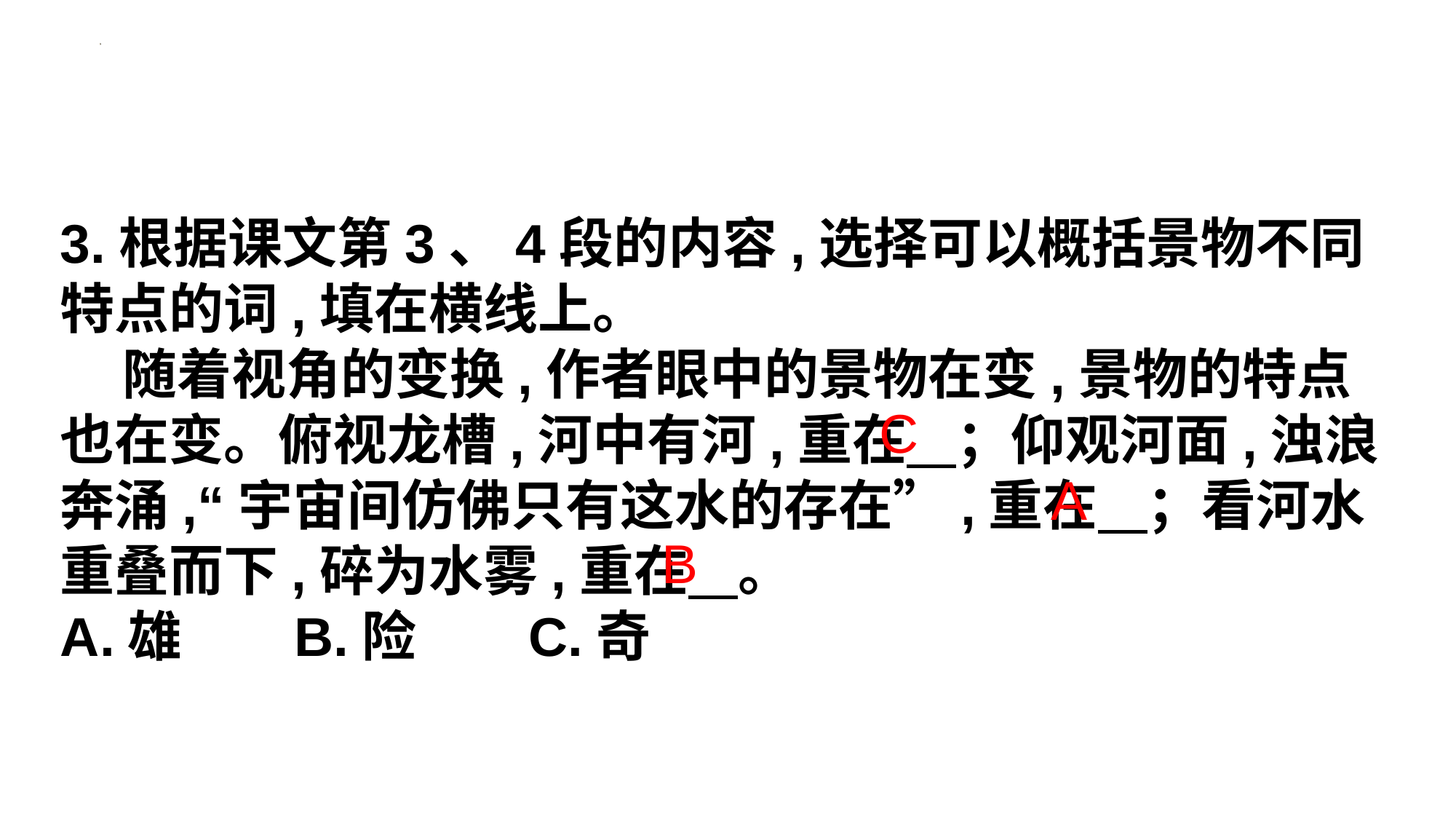

3.根据课文第3、4段的内容,选择可以概括景物不同特点的词,填在横线上。
    随着视角的变换,作者眼中的景物在变,景物的特点 也在变。俯视龙槽,河中有河,重在    ；仰观河面,浊浪奔涌,“宇宙间仿佛只有这水的存在”,重在    ；看河水 重叠而下,碎为水雾,重在    。
A.雄        B.险        C.奇
C
A
B